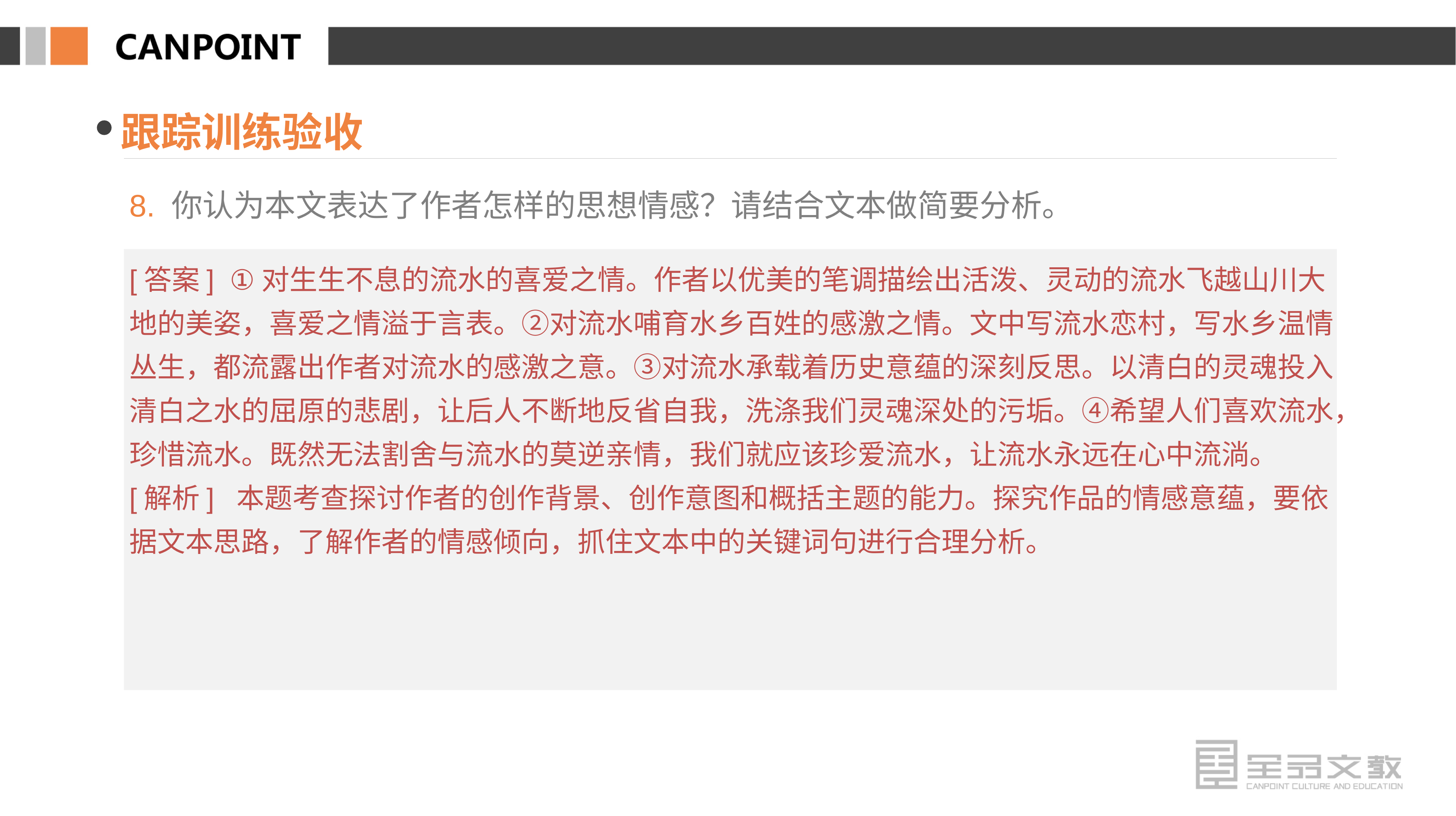

跟踪训练验收

8. 你认为本文表达了作者怎样的思想情感？请结合文本做简要分析。

[答案]  ①对生生不息的流水的喜爱之情。作者以优美的笔调描绘出活泼、灵动的流水飞越山川大地的美姿，喜爱之情溢于言表。②对流水哺育水乡百姓的感激之情。文中写流水恋村，写水乡温情丛生，都流露出作者对流水的感激之意。③对流水承载着历史意蕴的深刻反思。以清白的灵魂投入清白之水的屈原的悲剧，让后人不断地反省自我，洗涤我们灵魂深处的污垢。④希望人们喜欢流水，珍惜流水。既然无法割舍与流水的莫逆亲情，我们就应该珍爱流水，让流水永远在心中流淌。
[解析]  本题考查探讨作者的创作背景、创作意图和概括主题的能力。探究作品的情感意蕴，要依据文本思路，了解作者的情感倾向，抓住文本中的关键词句进行合理分析。